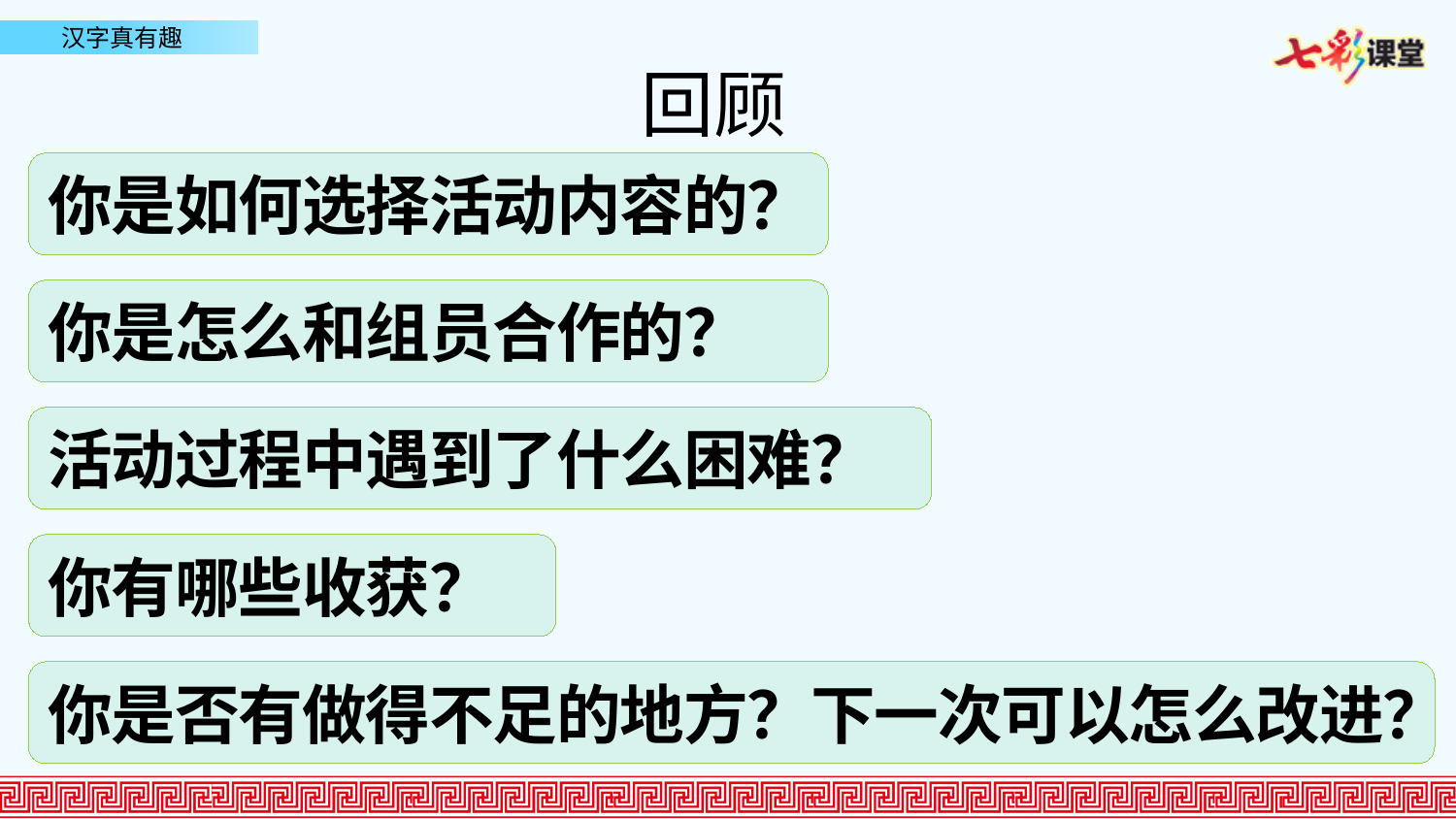

回顾
你是如何选择活动内容的？
你是怎么和组员合作的？
活动过程中遇到了什么困难？
你有哪些收获？
你是否有做得不足的地方？下一次可以怎么改进？